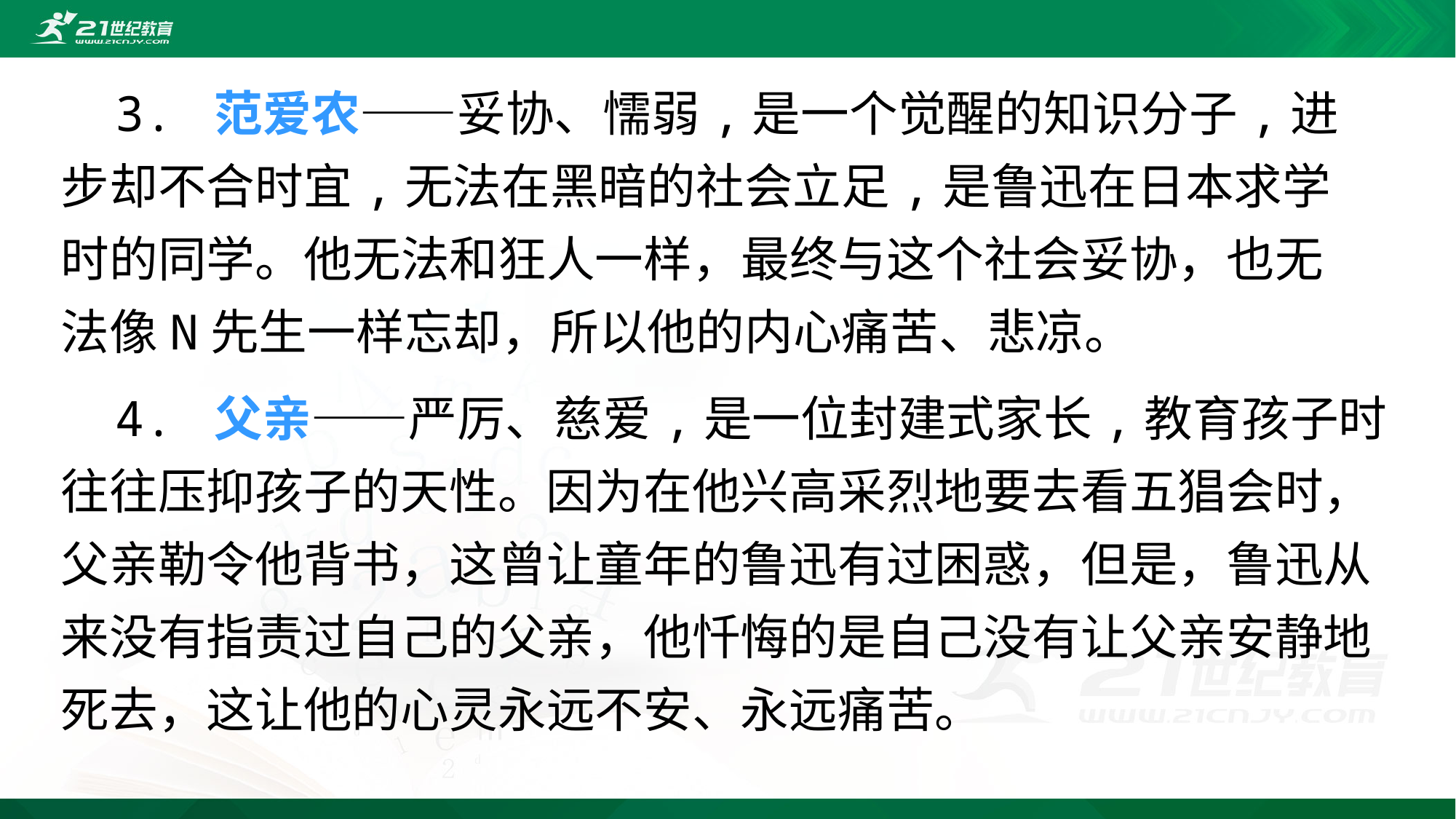

3. 范爱农——妥协、懦弱,是一个觉醒的知识分子,进步却不合时宜,无法在黑暗的社会立足,是鲁迅在日本求学时的同学。他无法和狂人一样，最终与这个社会妥协，也无法像N先生一样忘却，所以他的内心痛苦、悲凉。
4. 父亲——严厉、慈爱,是一位封建式家长,教育孩子时往往压抑孩子的天性。因为在他兴高采烈地要去看五猖会时，父亲勒令他背书，这曾让童年的鲁迅有过困惑，但是，鲁迅从来没有指责过自己的父亲，他忏悔的是自己没有让父亲安静地死去，这让他的心灵永远不安、永远痛苦。